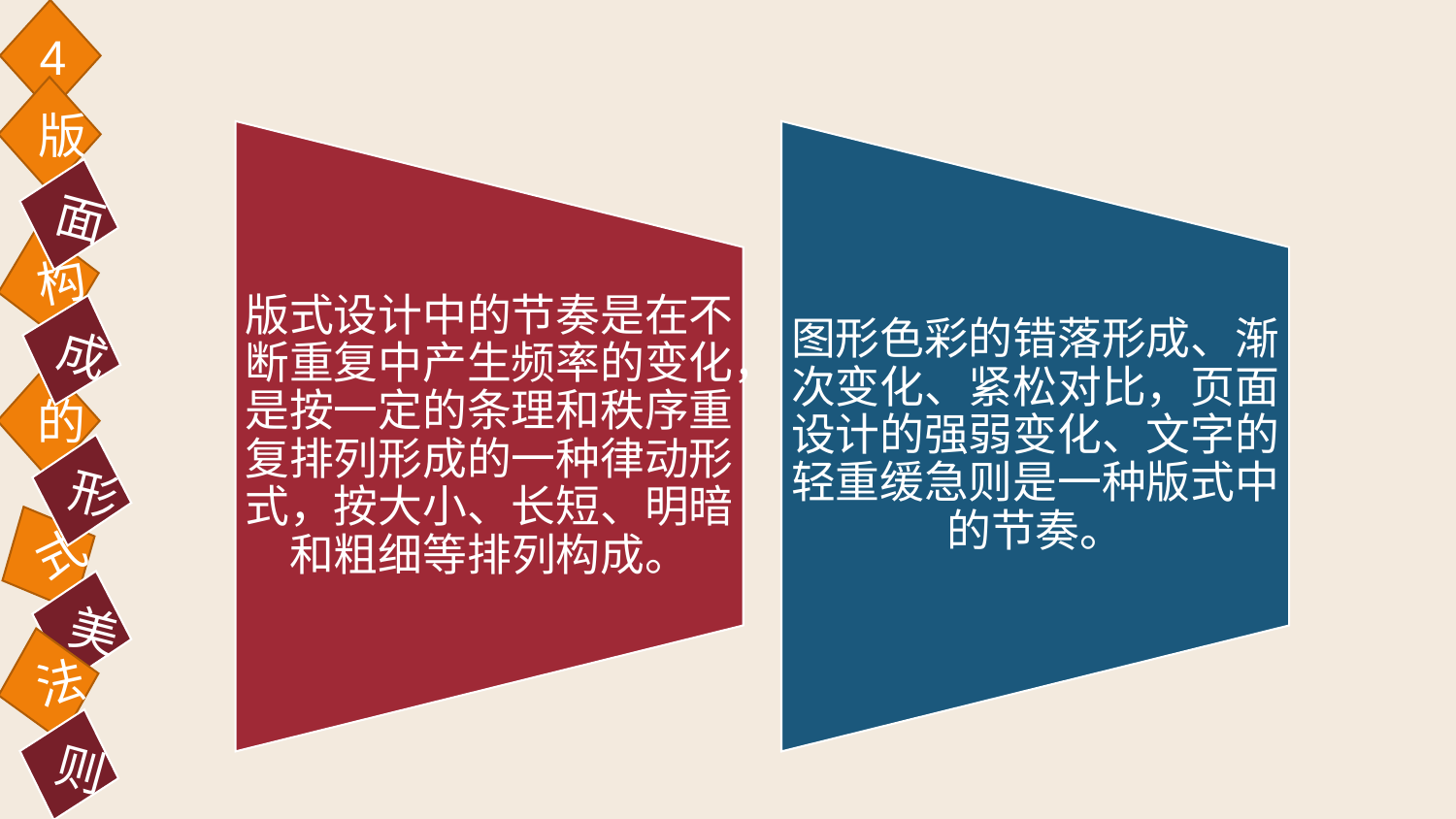

4
版
版式设计中的节奏是在不断重复中产生频率的变化，是按一定的条理和秩序重复排列形成的一种律动形式，按大小、长短、明暗和粗细等排列构成。
图形色彩的错落形成、渐次变化、紧松对比，页面设计的强弱变化、文字的轻重缓急则是一种版式中的节奏。
面
构
成
的
形
式
美
法
则